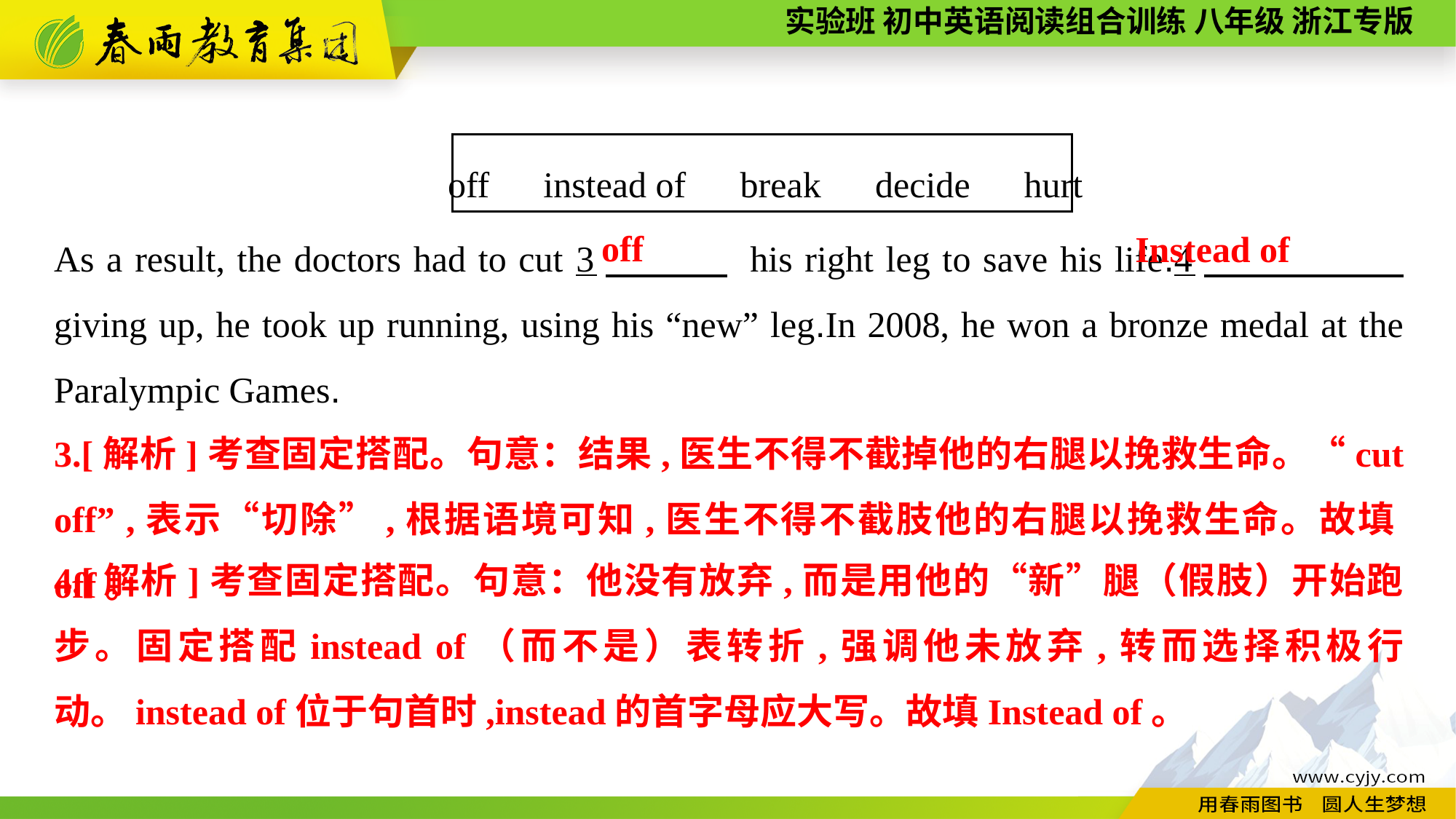

off　instead of　break　decide　hurt

As a result, the doctors had to cut 3　    　 his right leg to save his life.4　           　 giving up, he took up running, using his “new” leg.In 2008, he won a bronze medal at the Paralympic Games.
off
Instead of
3.[解析]考查固定搭配。句意：结果,医生不得不截掉他的右腿以挽救生命。“cut off” ,表示“切除”,根据语境可知,医生不得不截肢他的右腿以挽救生命。故填off。
4.[解析]考查固定搭配。句意：他没有放弃,而是用他的“新”腿（假肢）开始跑步。固定搭配instead of（而不是）表转折,强调他未放弃,转而选择积极行动。instead of位于句首时,instead的首字母应大写。故填Instead of。